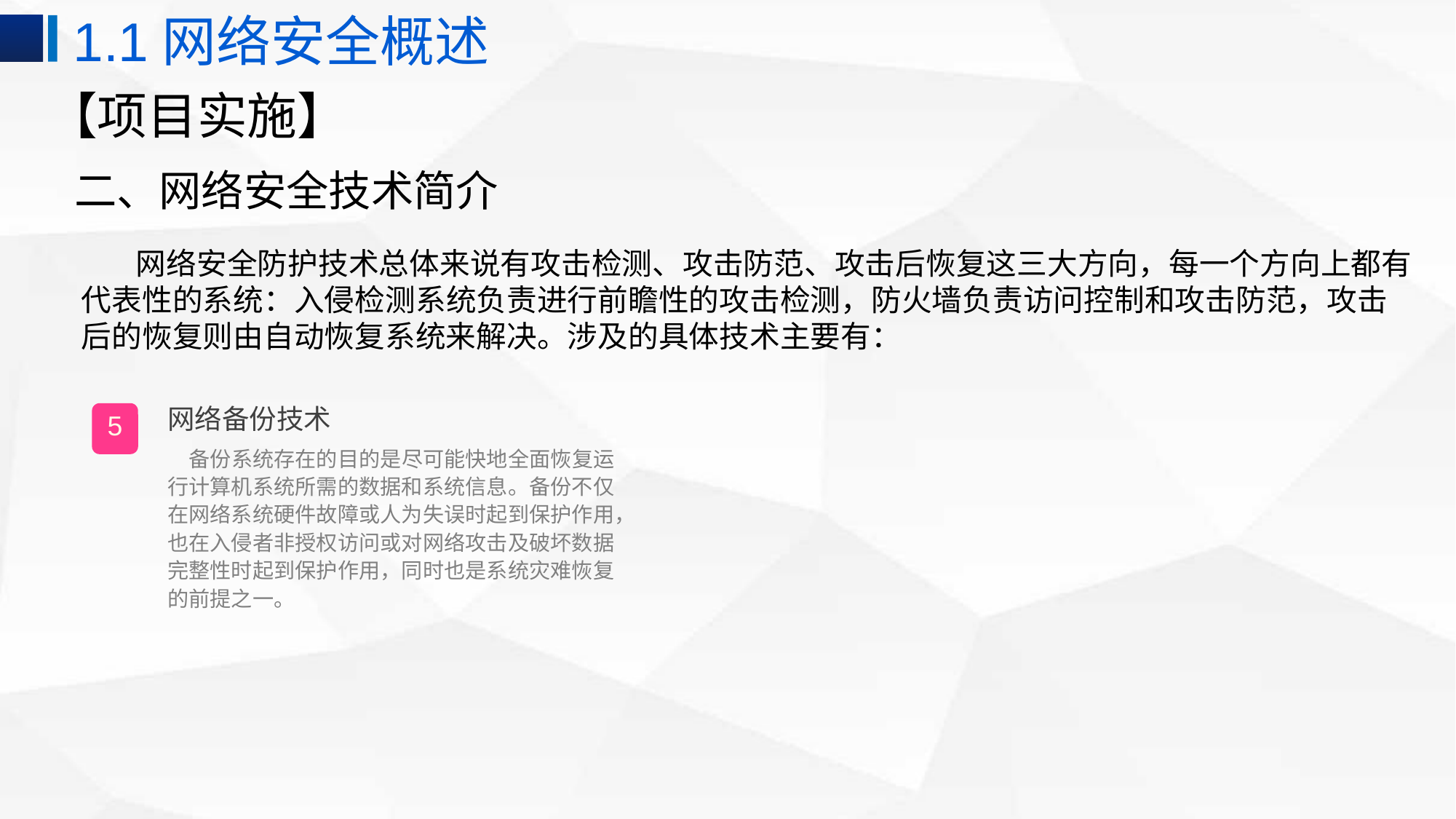

1.1网络安全概述

# 【项目实施】
二、网络安全技术简介
网络安全防护技术总体来说有攻击检测、攻击防范、攻击后恢复这三大方向，每一个方向上都有代表性的系统：入侵检测系统负责进行前瞻性的攻击检测，防火墙负责访问控制和攻击防范，攻击后的恢复则由自动恢复系统来解决。涉及的具体技术主要有：

网络备份技术
5

备份系统存在的目的是尽可能快地全面恢复运行计算机系统所需的数据和系统信息。备份不仅在网络系统硬件故障或人为失误时起到保护作用，也在入侵者非授权访问或对网络攻击及破坏数据完整性时起到保护作用，同时也是系统灾难恢复的前提之一。